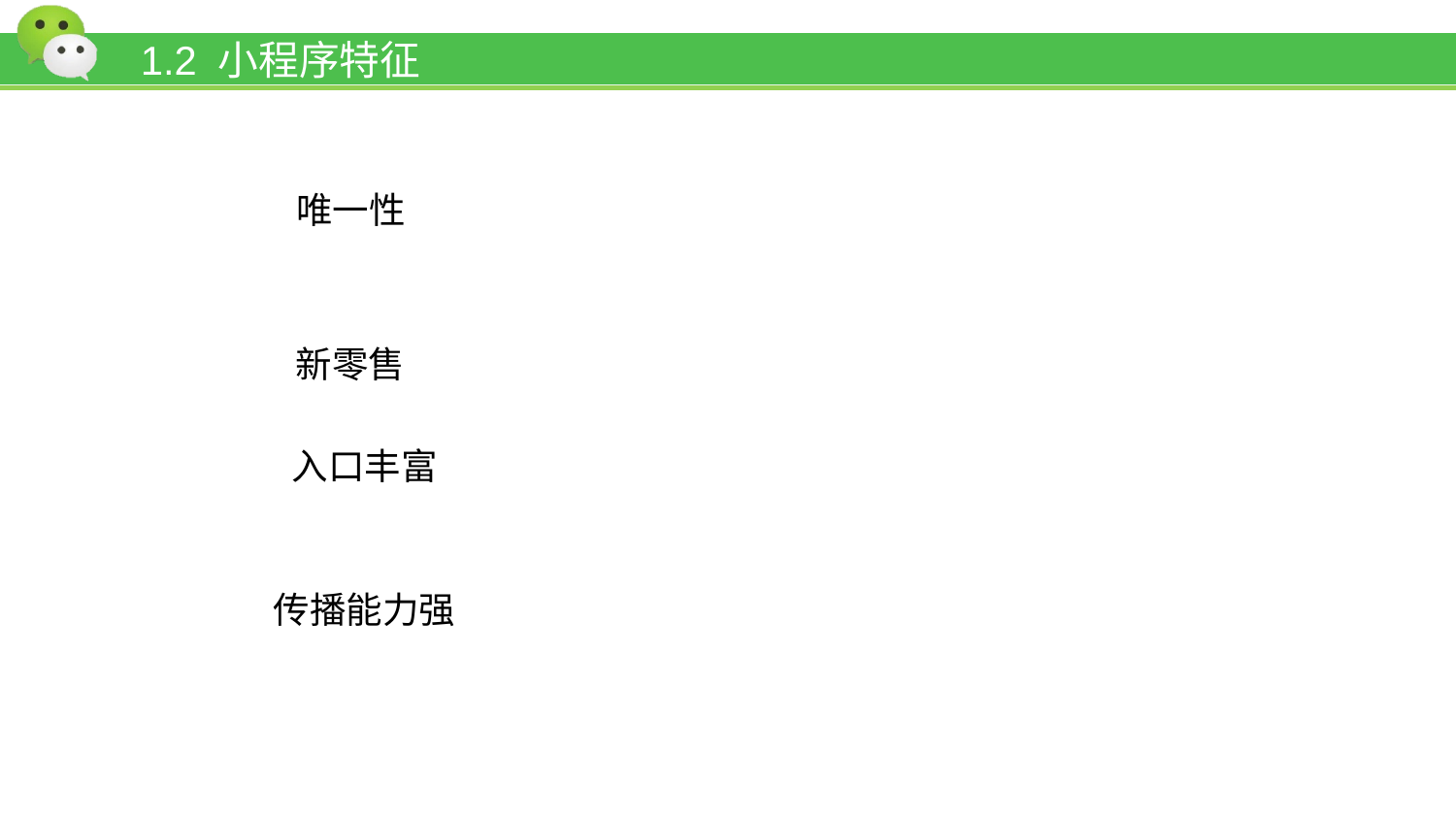

# 1.2 小程序特征
唯一性
新零售
入口丰富
传播能力强